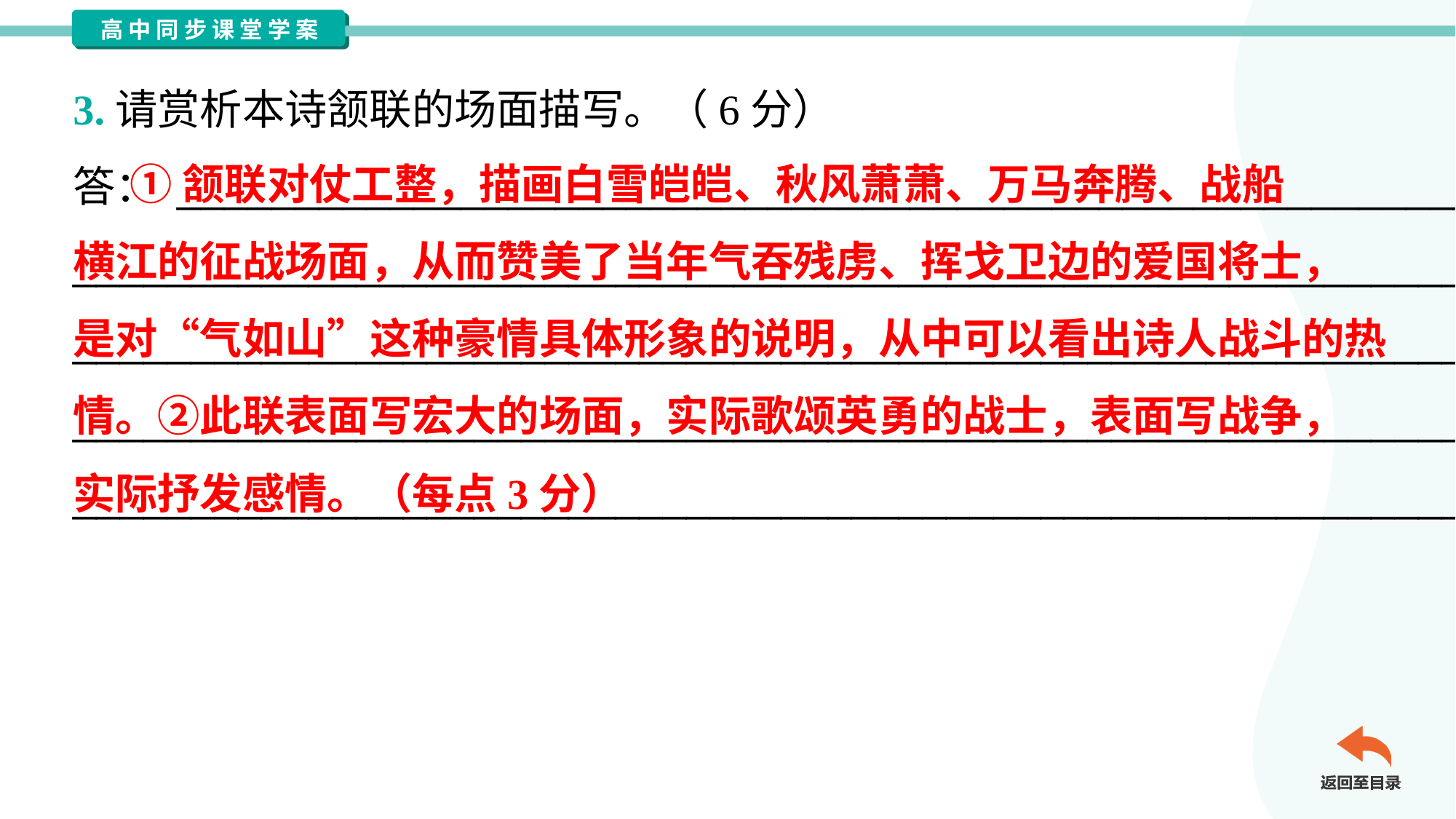

3.请赏析本诗颔联的场面描写。（6分）
答： ________________________________________________________
_____________________________________________________________
_____________________________________________________________
_____________________________________________________________
_____________________________________________________________
      ①颔联对仗工整，描画白雪皑皑、秋风萧萧、万马奔腾、战船
横江的征战场面，从而赞美了当年气吞残虏、挥戈卫边的爱国将士，
是对“气如山”这种豪情具体形象的说明，从中可以看出诗人战斗的热
情。②此联表面写宏大的场面，实际歌颂英勇的战士，表面写战争，
实际抒发感情。（每点3分）